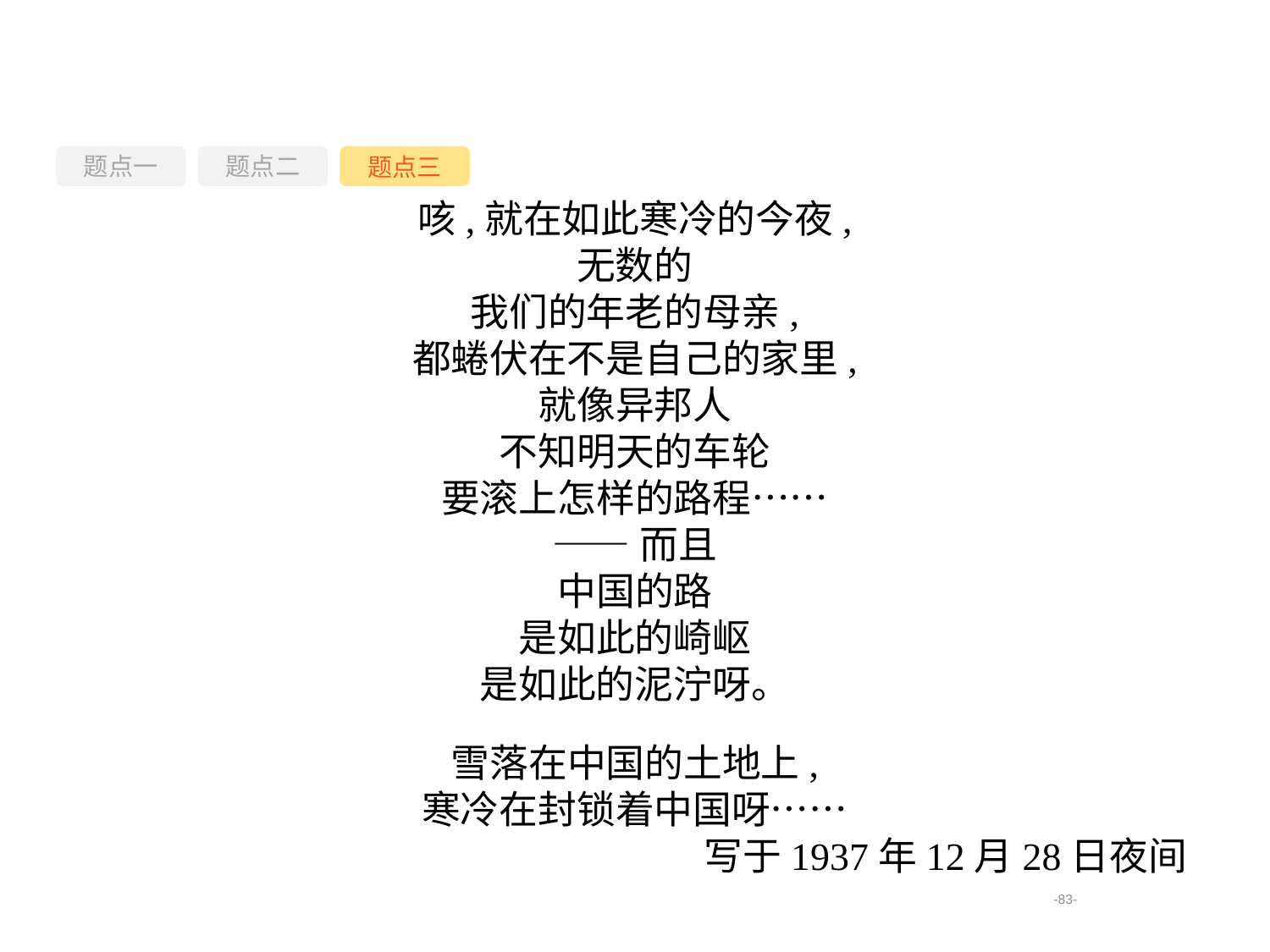

题点一
题点三
题点二
咳,就在如此寒冷的今夜,
无数的
我们的年老的母亲,
都蜷伏在不是自己的家里,
就像异邦人
不知明天的车轮
要滚上怎样的路程……
——而且
中国的路
是如此的崎岖
是如此的泥泞呀。
雪落在中国的土地上,
寒冷在封锁着中国呀……
写于1937年12月28日夜间
-83-